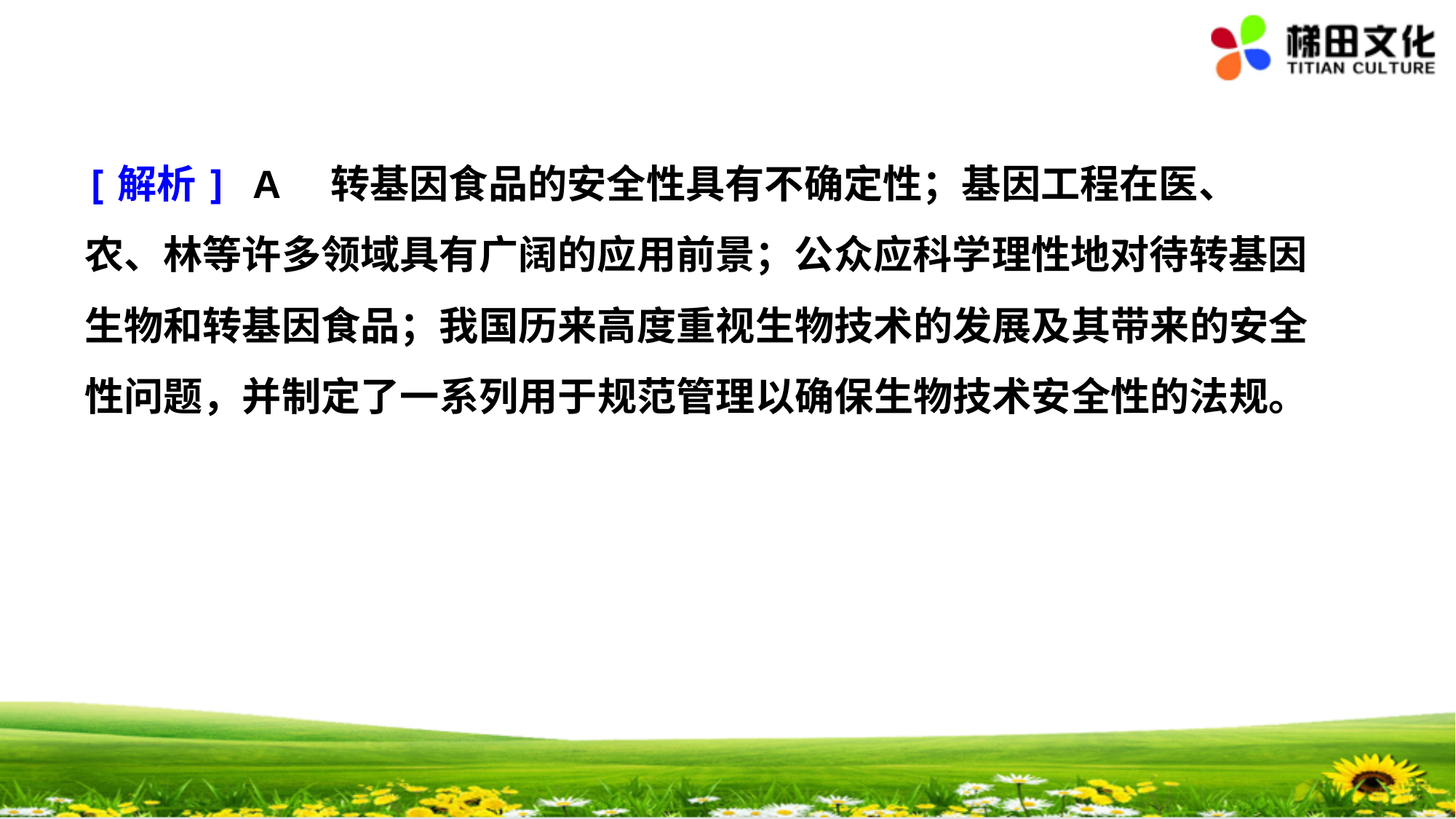

[解析] A　转基因食品的安全性具有不确定性；基因工程在医、农、林等许多领域具有广阔的应用前景；公众应科学理性地对待转基因生物和转基因食品；我国历来高度重视生物技术的发展及其带来的安全性问题，并制定了一系列用于规范管理以确保生物技术安全性的法规。